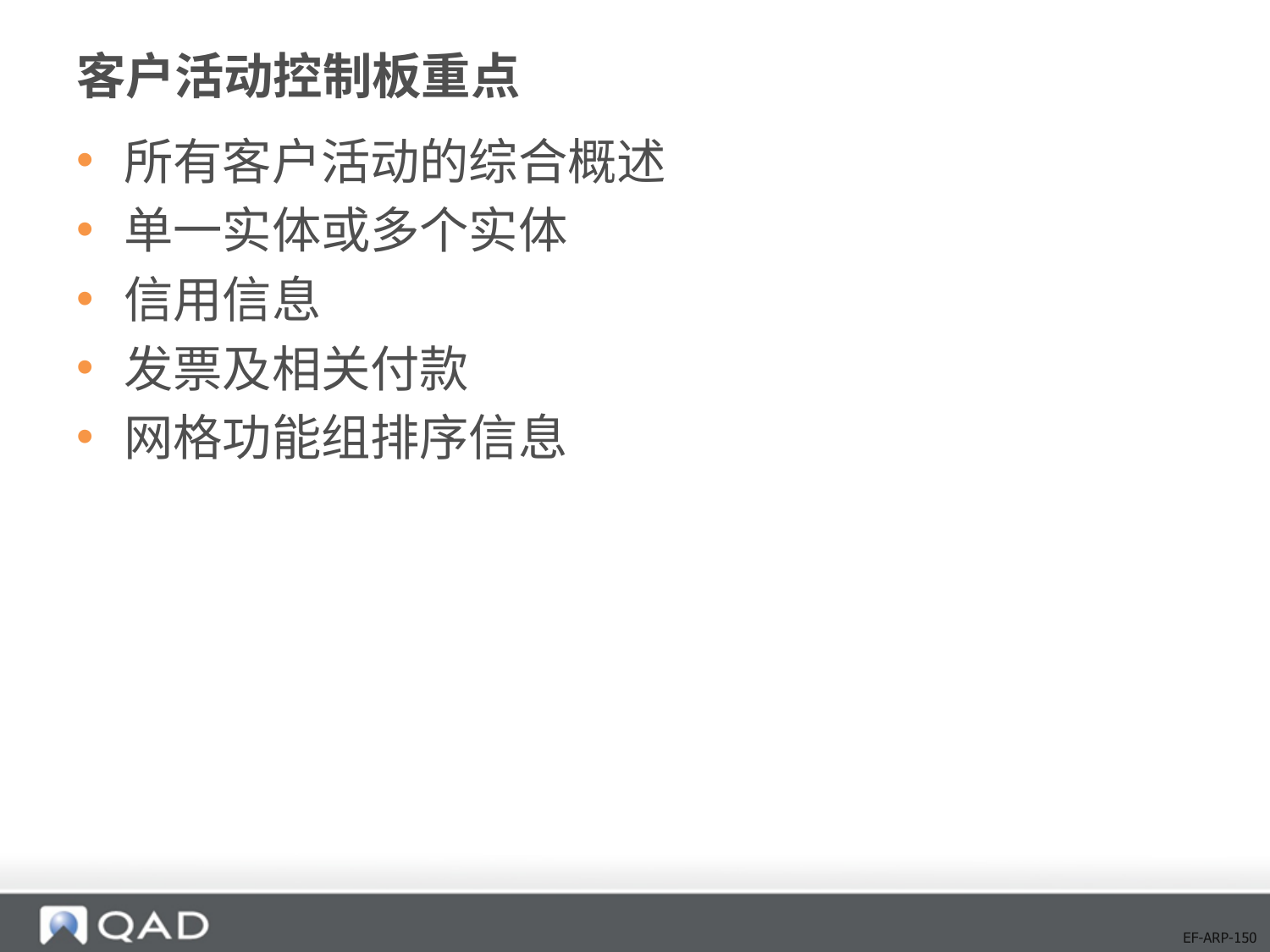

# 客户活动控制板重点
所有客户活动的综合概述
单一实体或多个实体
信用信息
发票及相关付款
网格功能组排序信息
EF-ARP-150